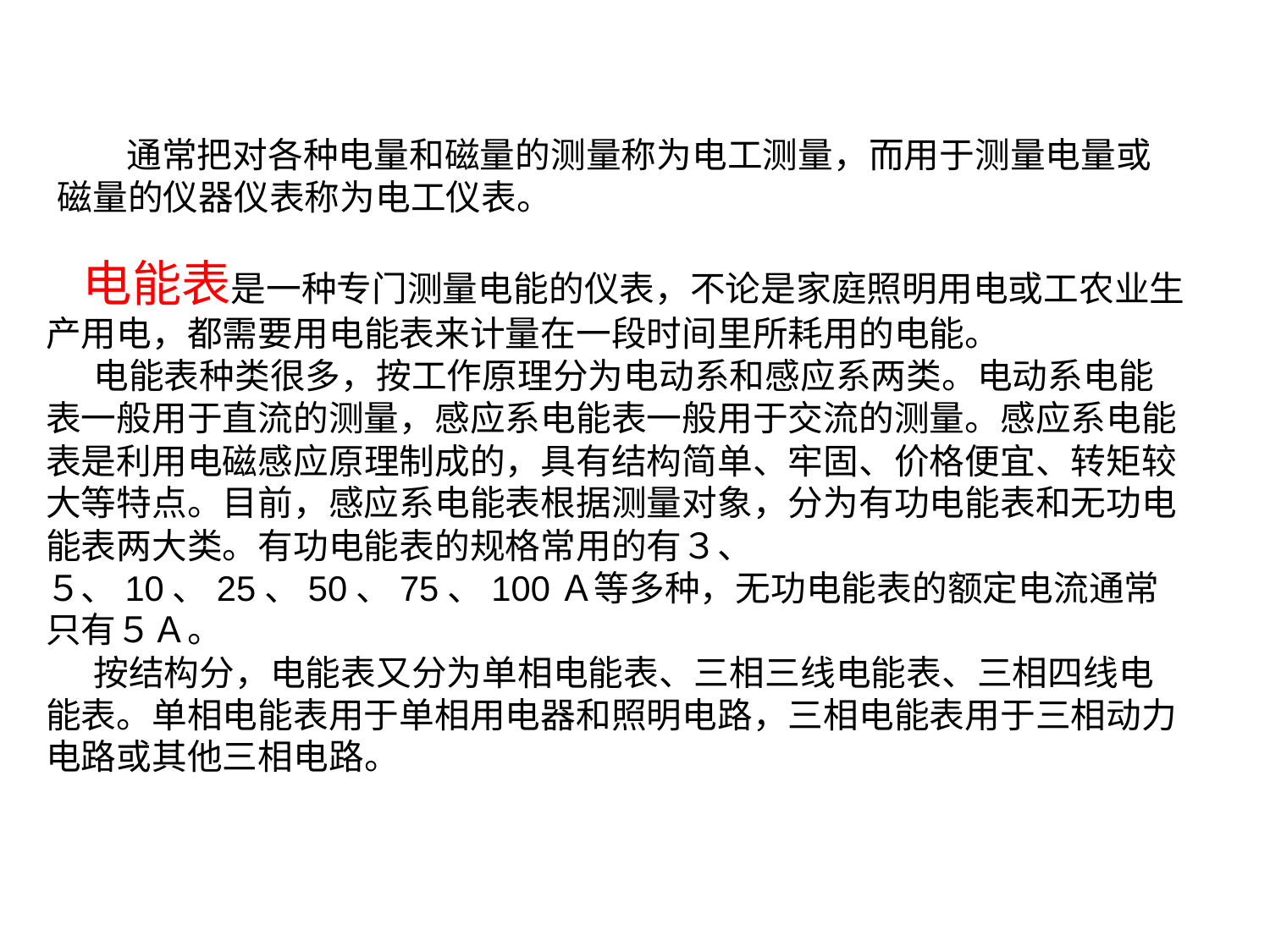

通常把对各种电量和磁量的测量称为电工测量，而用于测量电量或磁量的仪器仪表称为电工仪表。
电能表是一种专门测量电能的仪表，不论是家庭照明用电或工农业生产用电，都需要用电能表来计量在一段时间里所耗用的电能。
     电能表种类很多，按工作原理分为电动系和感应系两类。电动系电能表一般用于直流的测量，感应系电能表一般用于交流的测量。感应系电能表是利用电磁感应原理制成的，具有结构简单、牢固、价格便宜、转矩较大等特点。目前，感应系电能表根据测量对象，分为有功电能表和无功电能表两大类。有功电能表的规格常用的有３、５、10、25、50、75、100Ａ等多种，无功电能表的额定电流通常只有５Ａ。
     按结构分，电能表又分为单相电能表、三相三线电能表、三相四线电能表。单相电能表用于单相用电器和照明电路，三相电能表用于三相动力电路或其他三相电路。